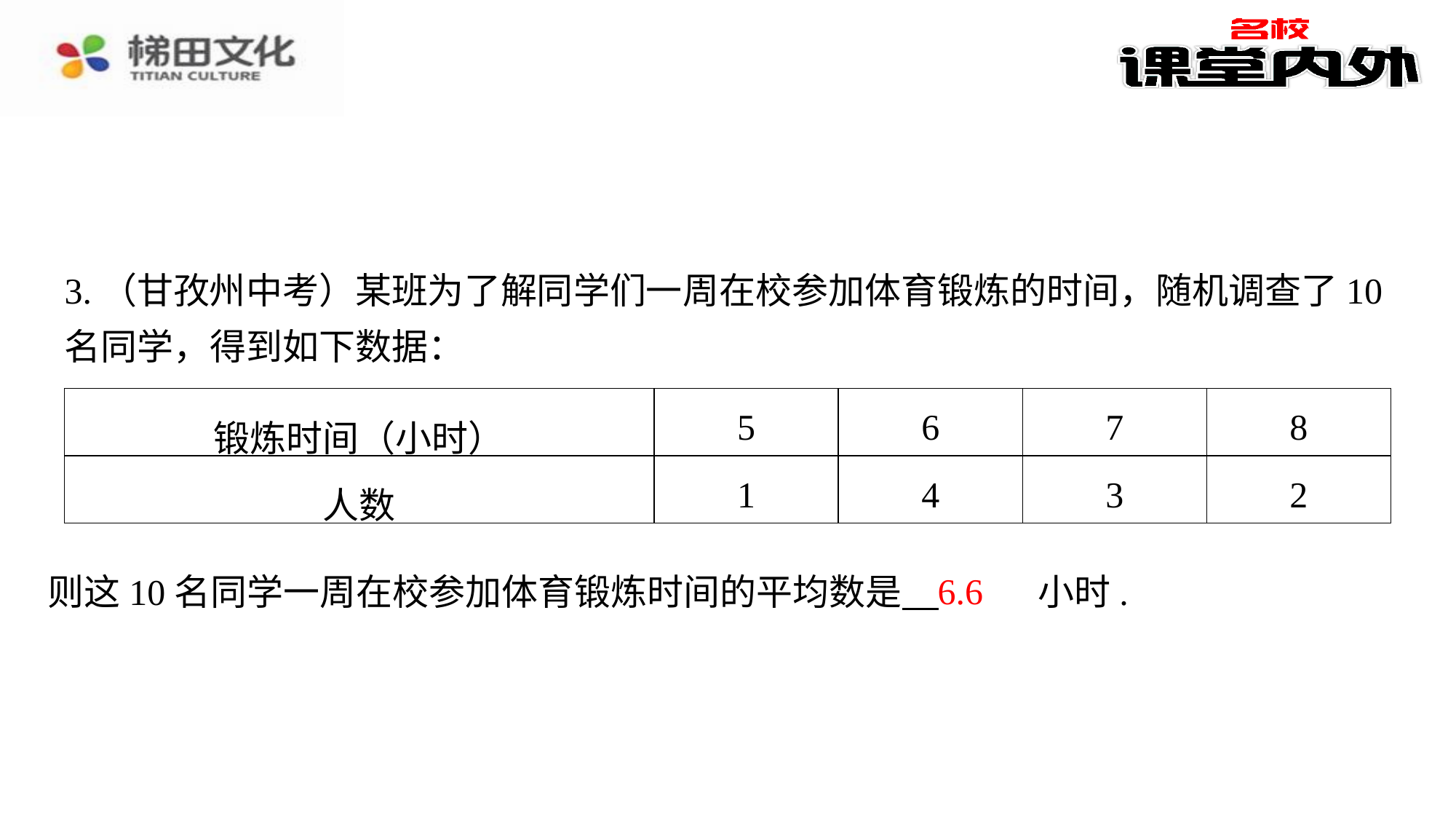

3.（甘孜州中考）某班为了解同学们一周在校参加体育锻炼的时间，随机调查了10名同学，得到如下数据：
| 锻炼时间（小时） | 5 | 6 | 7 | 8 |
| --- | --- | --- | --- | --- |
| 人数 | 1 | 4 | 3 | 2 |
6.6
则这10名同学一周在校参加体育锻炼时间的平均数是 　6.6　⁠小时.